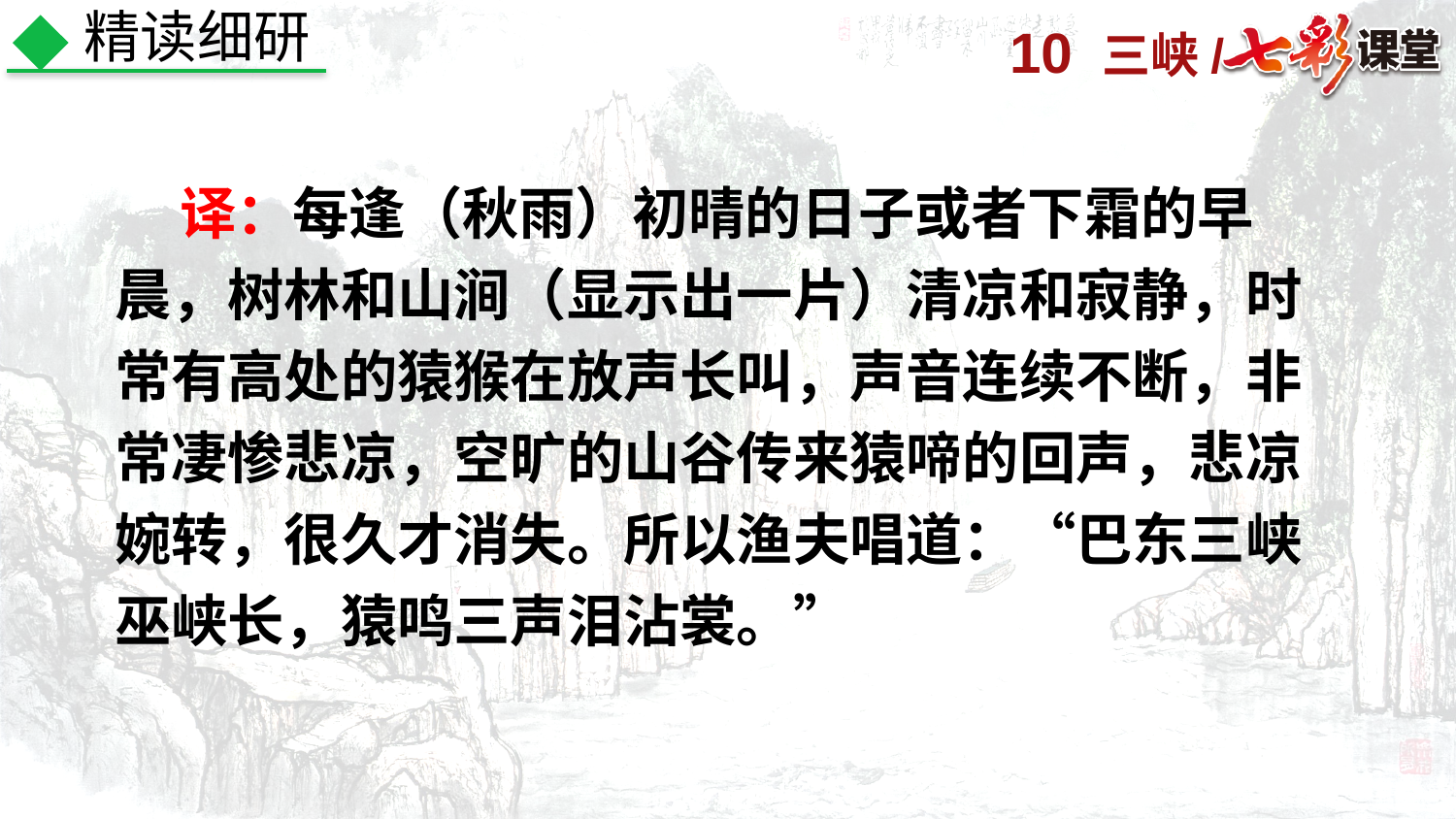

精读细研

    译：每逢（秋雨）初晴的日子或者下霜的早晨，树林和山涧（显示出一片）清凉和寂静，时常有高处的猿猴在放声长叫，声音连续不断，非常凄惨悲凉，空旷的山谷传来猿啼的回声，悲凉婉转，很久才消失。所以渔夫唱道：“巴东三峡巫峡长，猿鸣三声泪沾裳。”